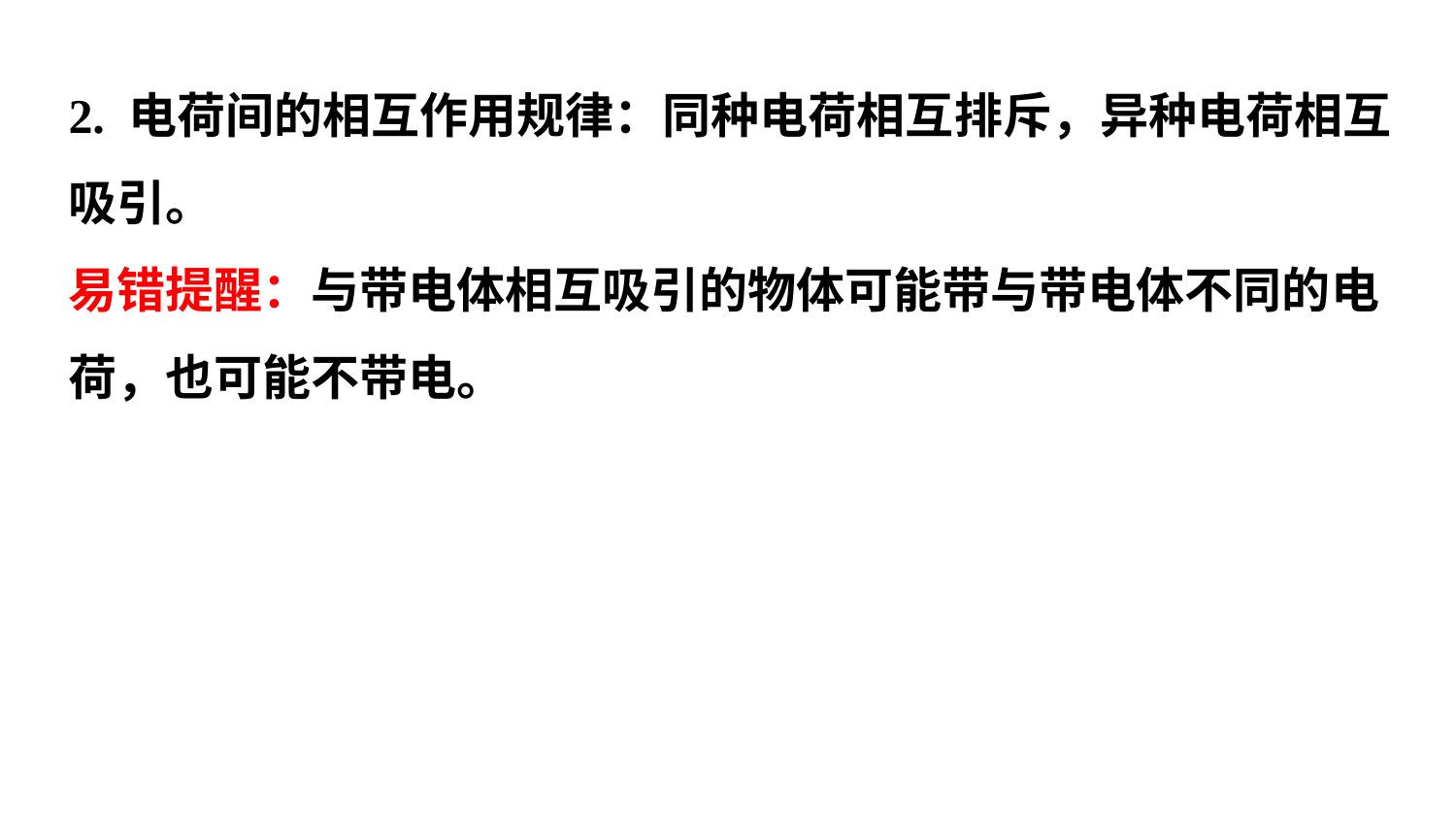

2. 电荷间的相互作用规律：同种电荷相互排斥，异种电荷相互吸引。
易错提醒：与带电体相互吸引的物体可能带与带电体不同的电荷，也可能不带电。